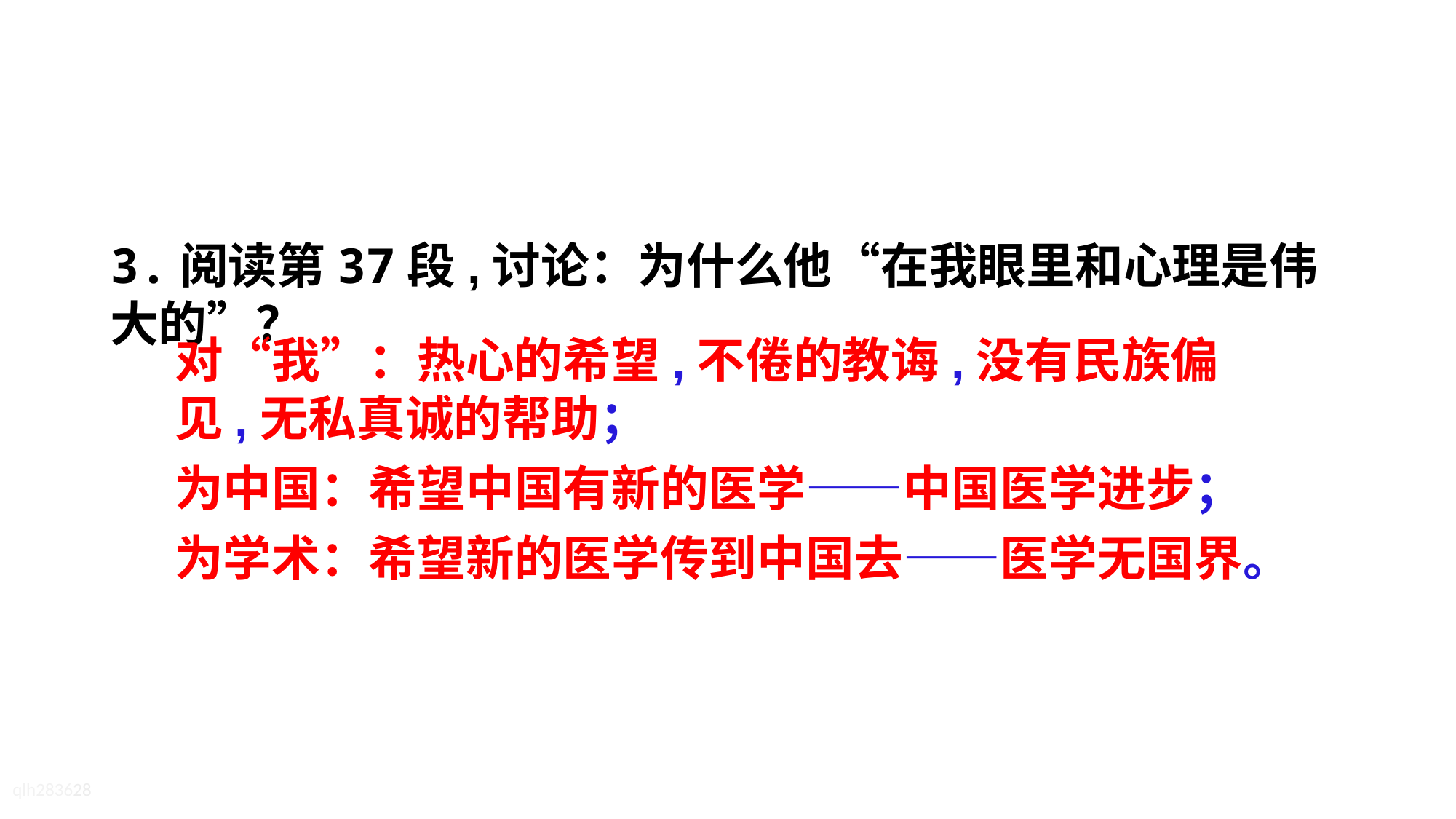

3.阅读第37段,讨论：为什么他“在我眼里和心理是伟大的”？
对“我”：热心的希望,不倦的教诲,没有民族偏见,无私真诚的帮助；
为中国：希望中国有新的医学——中国医学进步；
为学术：希望新的医学传到中国去——医学无国界。
qlh283628